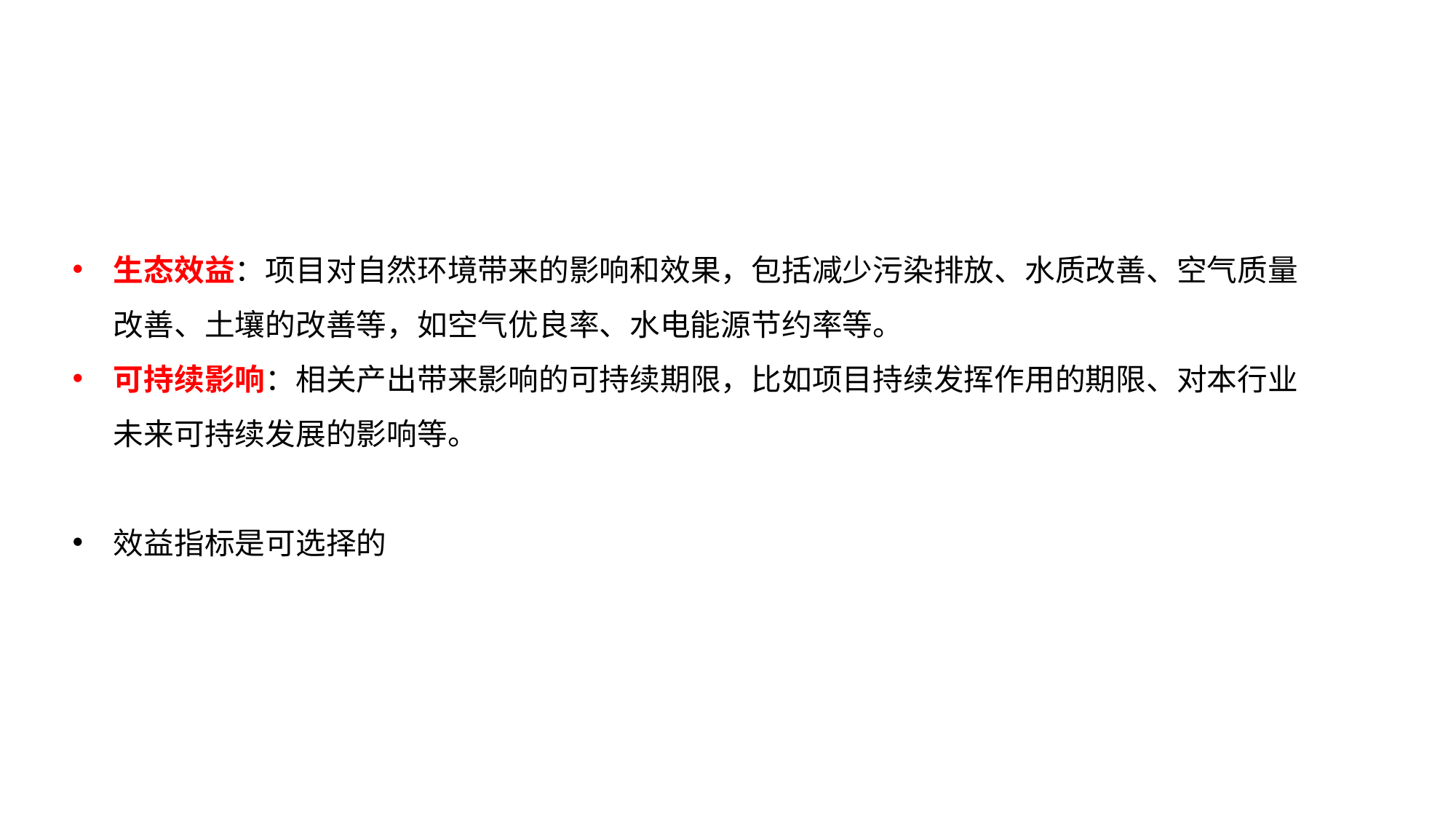

生态效益：项目对自然环境带来的影响和效果，包括减少污染排放、水质改善、空气质量改善、土壤的改善等，如空气优良率、水电能源节约率等。
可持续影响：相关产出带来影响的可持续期限，比如项目持续发挥作用的期限、对本行业未来可持续发展的影响等。

效益指标是可选择的